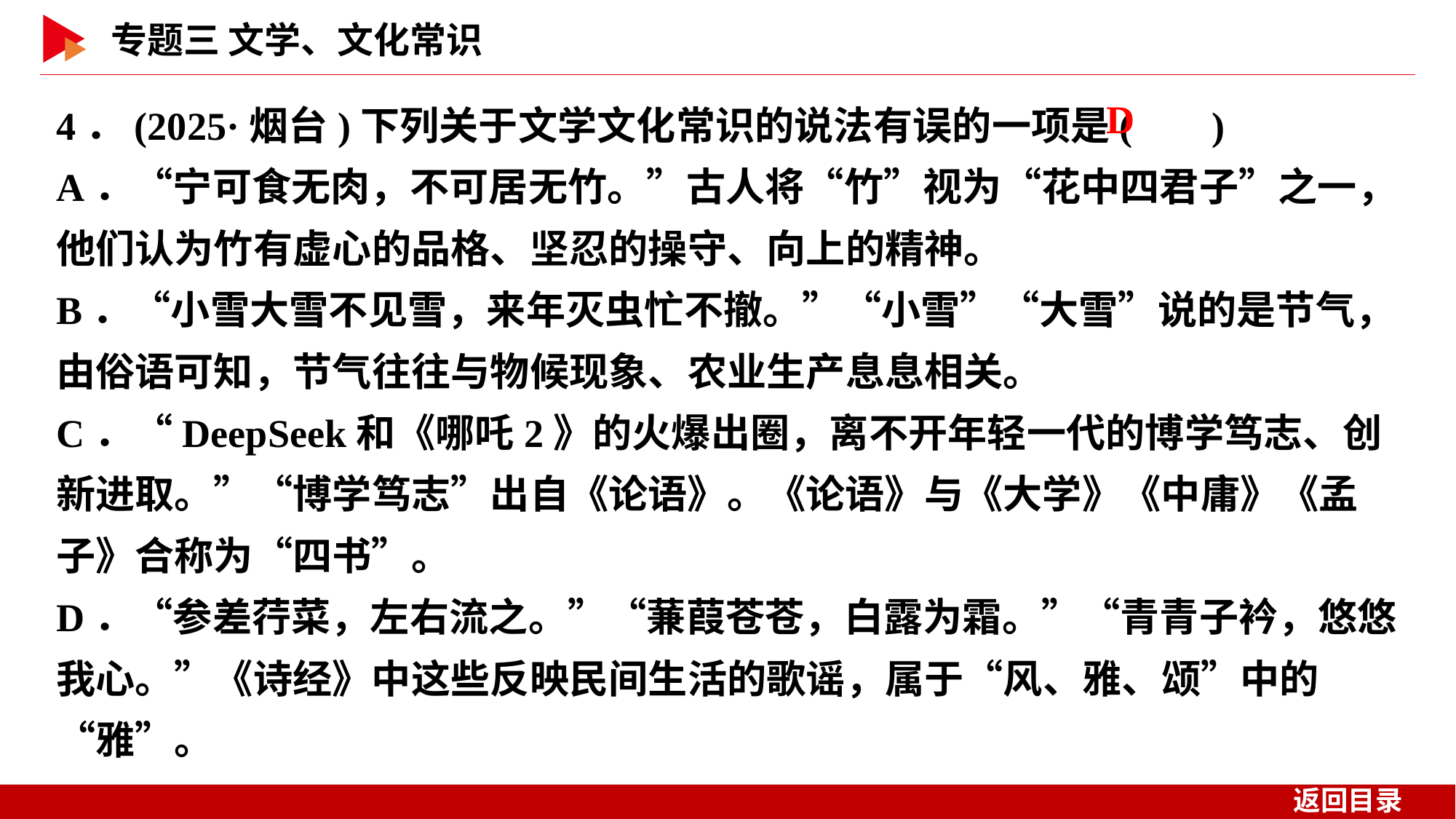

4．(2025·烟台)下列关于文学文化常识的说法有误的一项是(        )
A．“宁可食无肉，不可居无竹。”古人将“竹”视为“花中四君子”之一，他们认为竹有虚心的品格、坚忍的操守、向上的精神。
B．“小雪大雪不见雪，来年灭虫忙不撤。”“小雪”“大雪”说的是节气，由俗语可知，节气往往与物候现象、农业生产息息相关。
C．“DeepSeek和《哪吒2》的火爆出圈，离不开年轻一代的博学笃志、创新进取。”“博学笃志”出自《论语》。《论语》与《大学》《中庸》《孟子》合称为“四书”。
D．“参差荇菜，左右流之。”“蒹葭苍苍，白露为霜。”“青青子衿，悠悠我心。”《诗经》中这些反映民间生活的歌谣，属于“风、雅、颂”中的“雅”。
   D